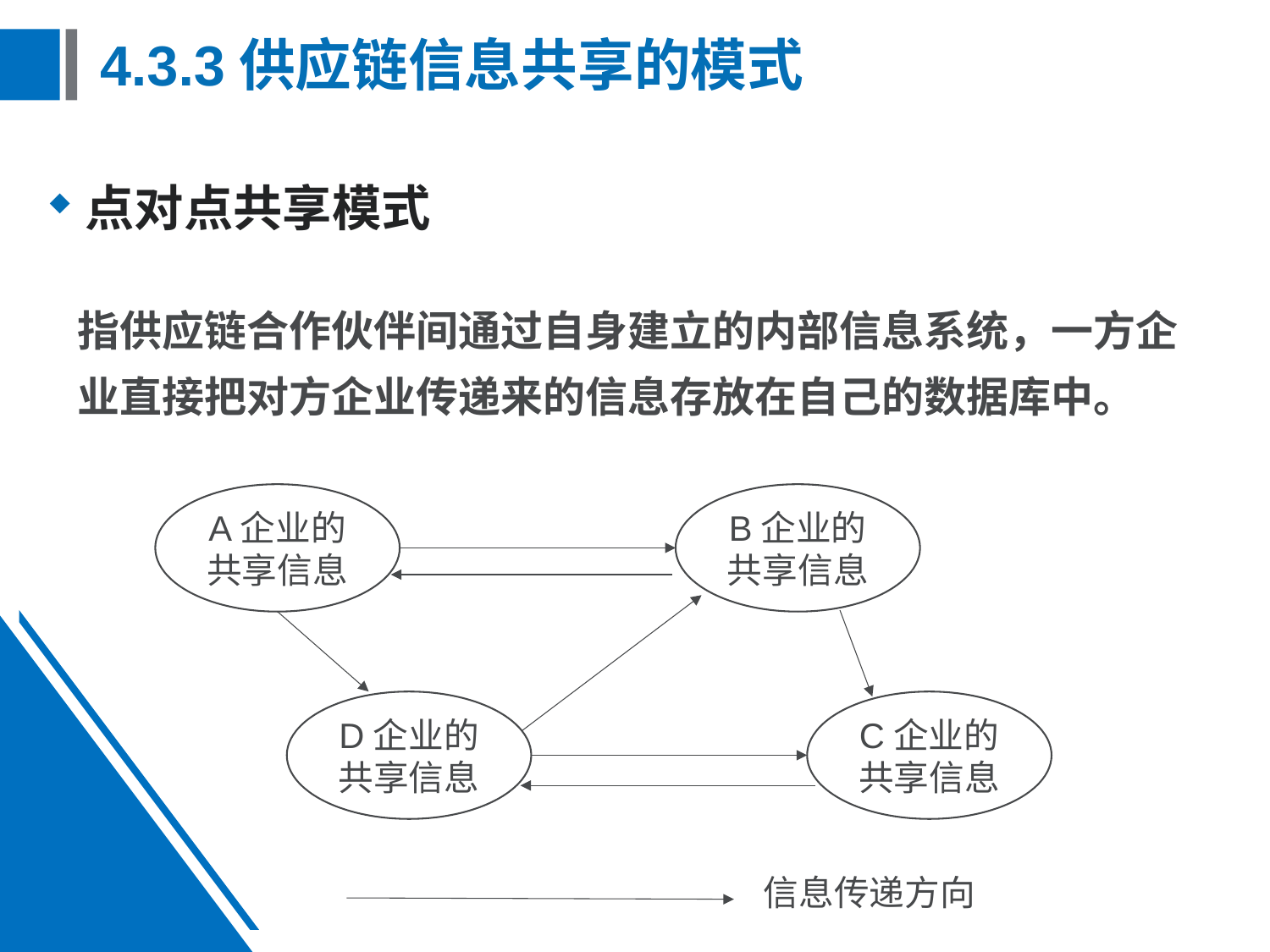

# 4.3.3供应链信息共享的模式
点对点共享模式
指供应链合作伙伴间通过自身建立的内部信息系统，一方企业直接把对方企业传递来的信息存放在自己的数据库中。

A企业的
共享信息
B企业的
共享信息
D企业的
共享信息
C企业的
共享信息
信息传递方向